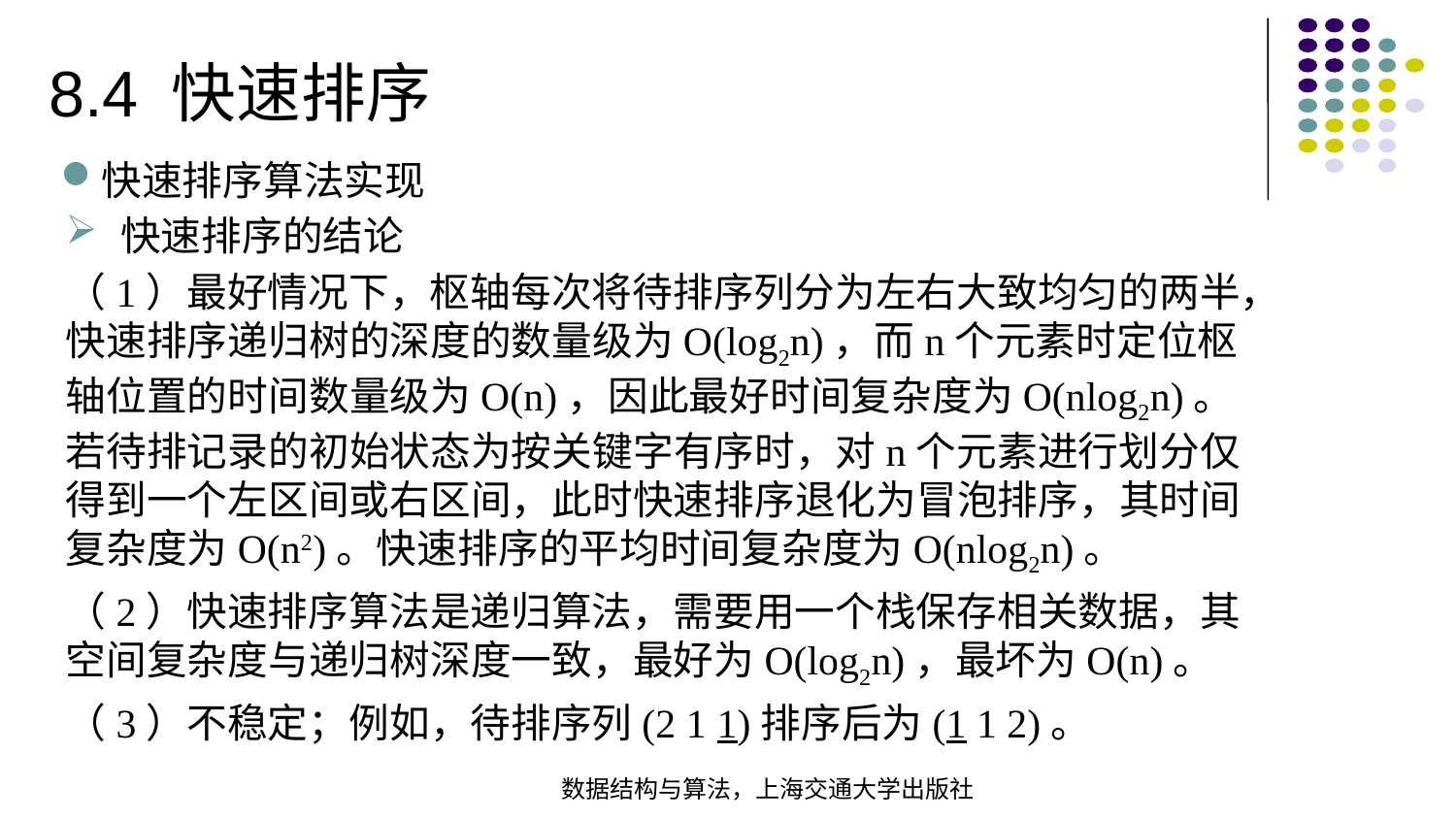

8.4 快速排序
快速排序算法实现
快速排序的结论
（1）最好情况下，枢轴每次将待排序列分为左右大致均匀的两半，快速排序递归树的深度的数量级为O(log2n)，而n个元素时定位枢轴位置的时间数量级为O(n)，因此最好时间复杂度为O(nlog2n)。若待排记录的初始状态为按关键字有序时，对n个元素进行划分仅得到一个左区间或右区间，此时快速排序退化为冒泡排序，其时间复杂度为O(n2)。快速排序的平均时间复杂度为O(nlog2n)。
（2）快速排序算法是递归算法，需要用一个栈保存相关数据，其空间复杂度与递归树深度一致，最好为O(log2n)，最坏为O(n)。
（3）不稳定；例如，待排序列(2 1 1)排序后为(1 1 2)。